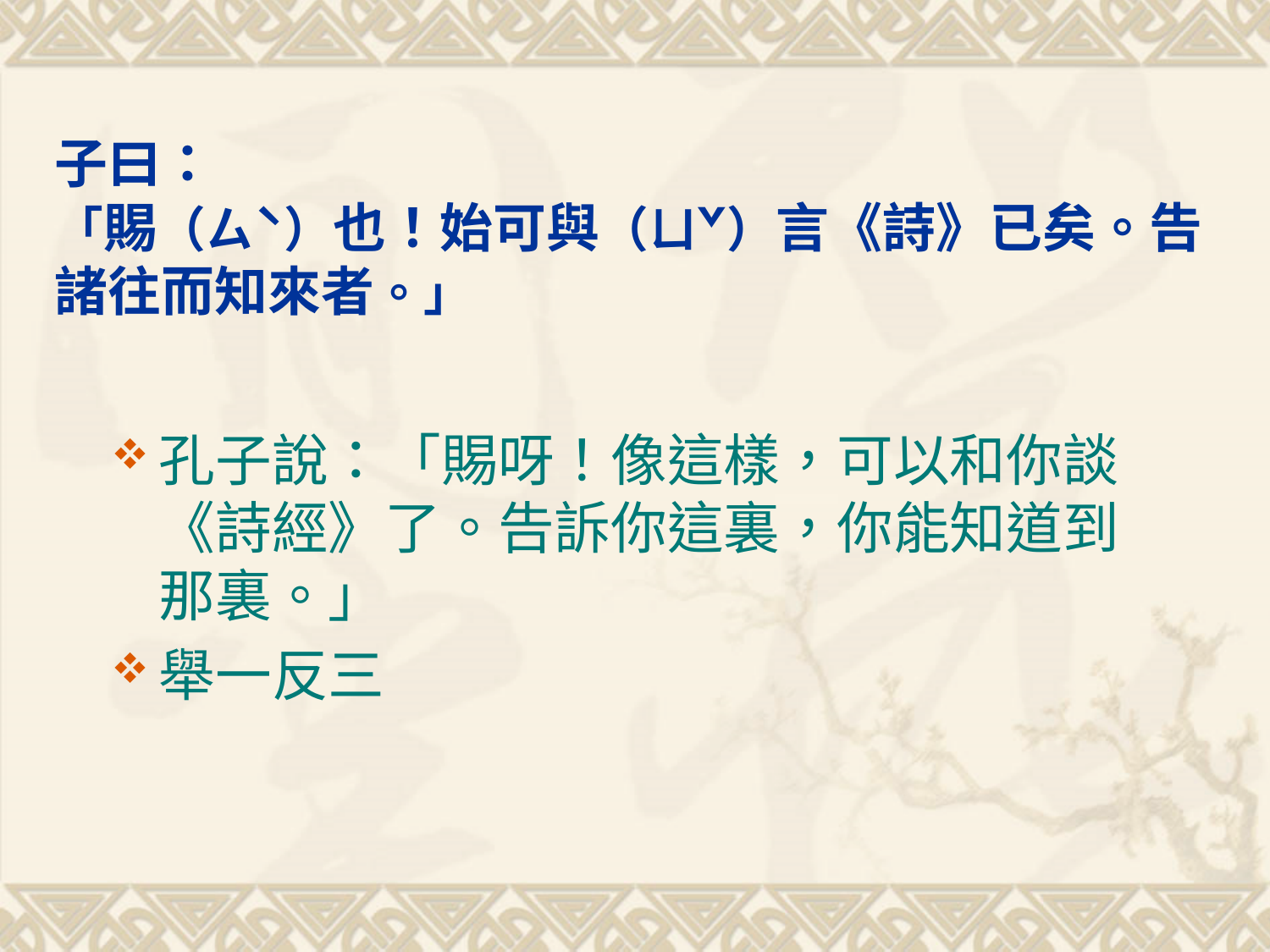

# 子曰： 「賜（ㄙˋ）也！始可與（ㄩˇ）言《詩》已矣。告諸往而知來者。」
孔子說：「賜呀！像這樣，可以和你談《詩經》了。告訴你這裏，你能知道到那裏。」
舉一反三